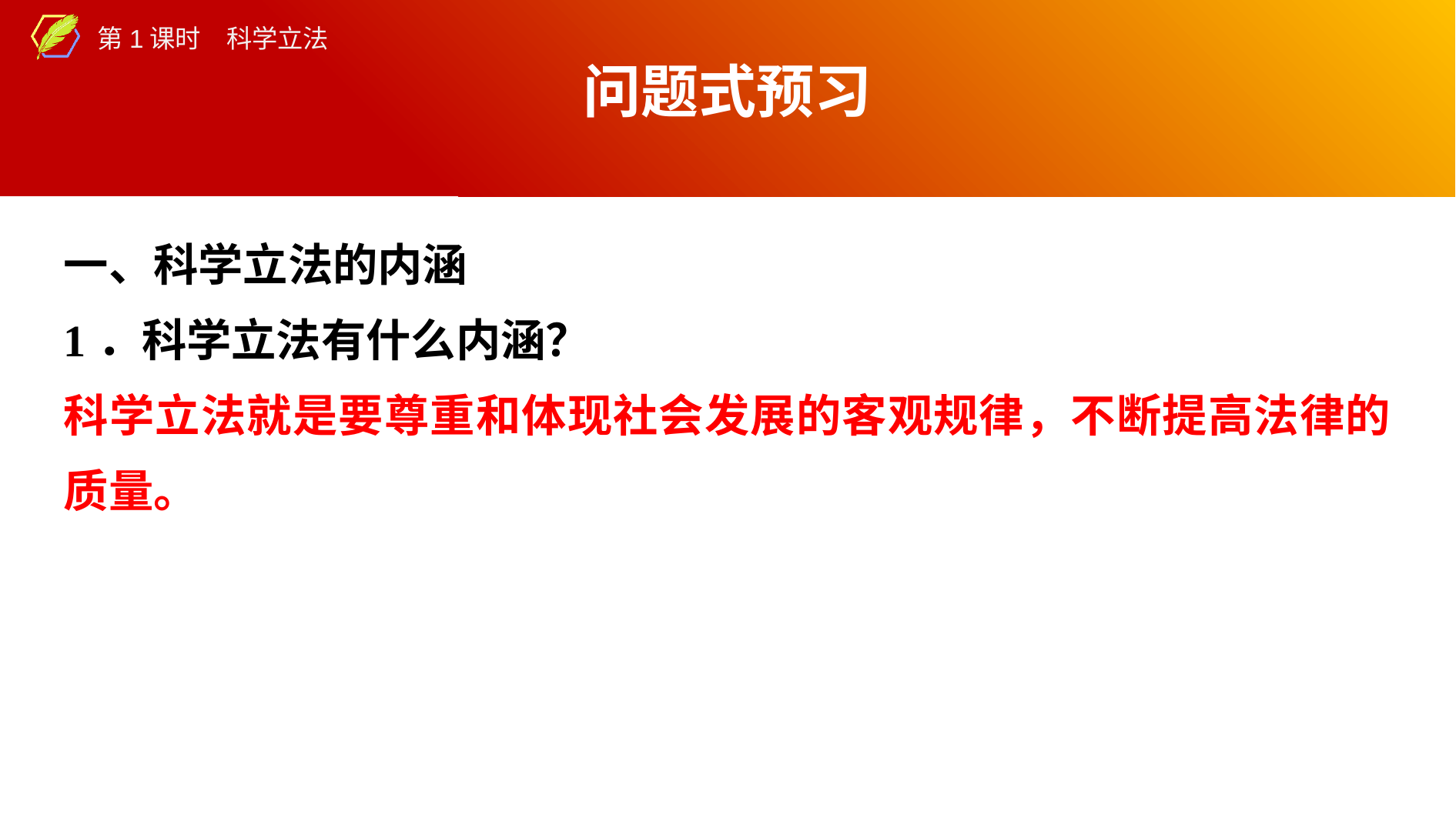

问题式预习
一、科学立法的内涵
1．科学立法有什么内涵？
科学立法就是要尊重和体现社会发展的客观规律，不断提高法律的质量。